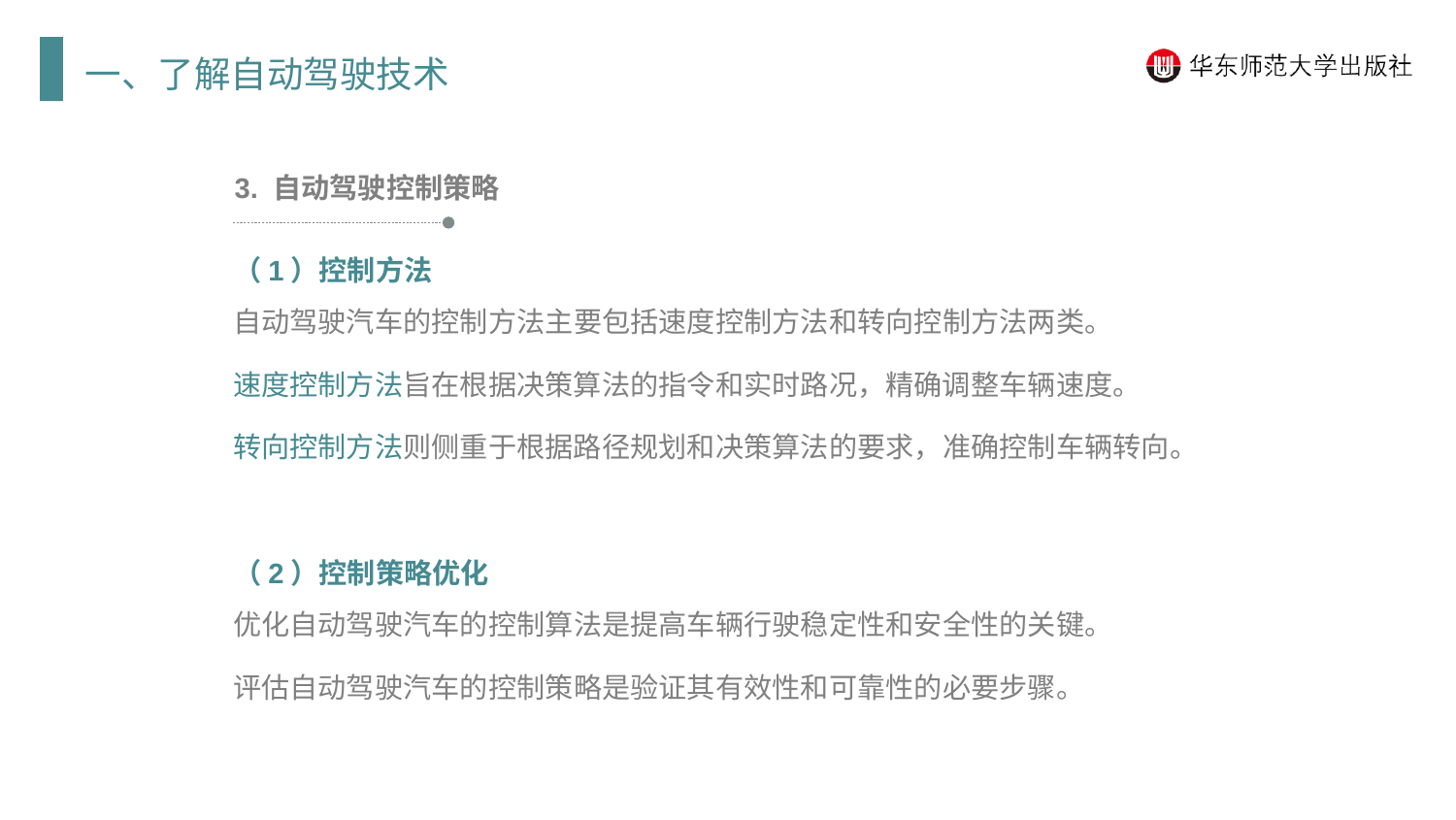

一、了解自动驾驶技术
3. 自动驾驶控制策略
（1）控制方法
自动驾驶汽车的控制方法主要包括速度控制方法和转向控制方法两类。
速度控制方法旨在根据决策算法的指令和实时路况，精确调整车辆速度。
转向控制方法则侧重于根据路径规划和决策算法的要求，准确控制车辆转向。

（2）控制策略优化
优化自动驾驶汽车的控制算法是提高车辆行驶稳定性和安全性的关键。
评估自动驾驶汽车的控制策略是验证其有效性和可靠性的必要步骤。